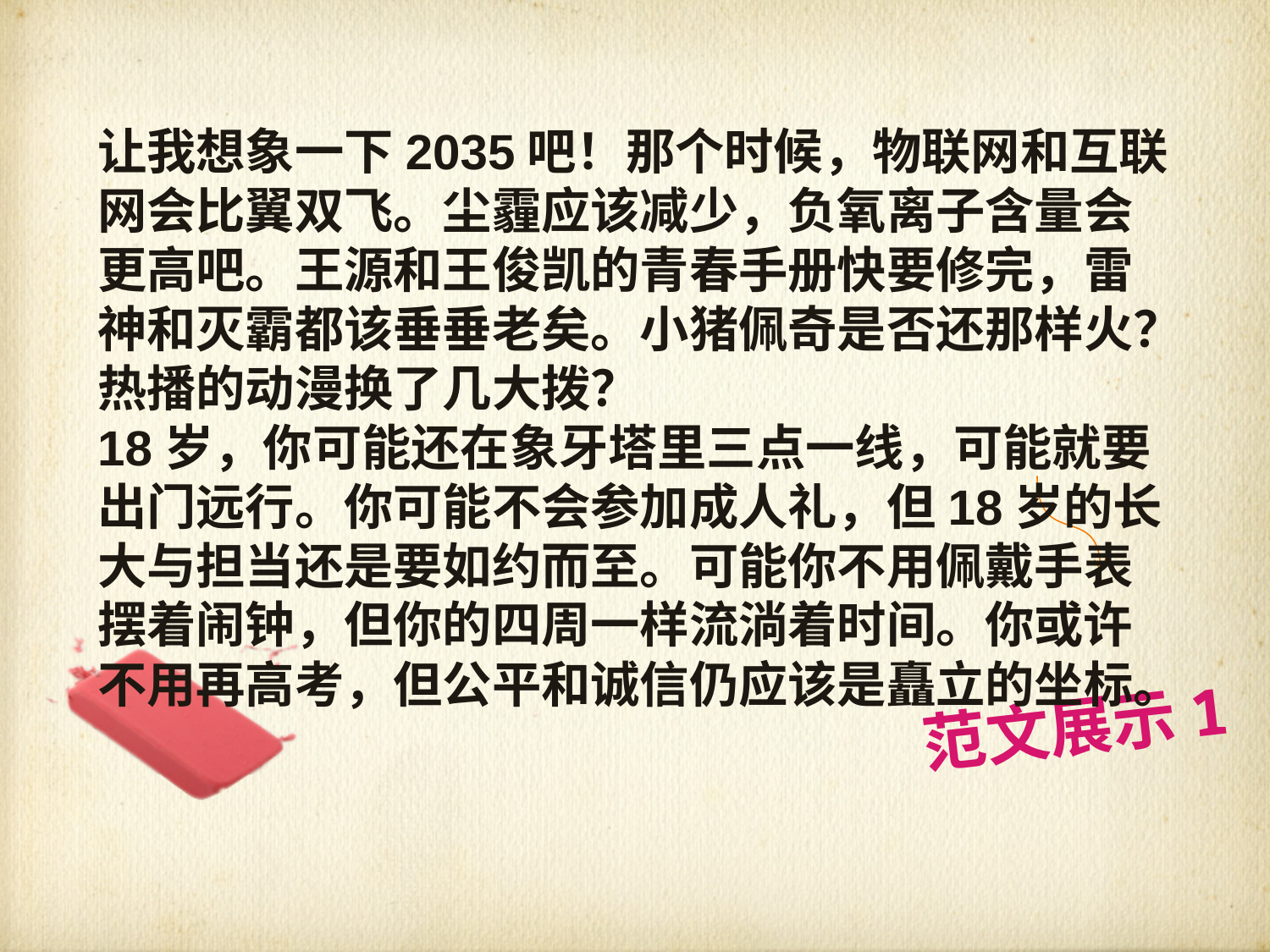

让我想象一下2035吧！那个时候，物联网和互联网会比翼双飞。尘霾应该减少，负氧离子含量会更高吧。王源和王俊凯的青春手册快要修完，雷神和灭霸都该垂垂老矣。小猪佩奇是否还那样火？热播的动漫换了几大拨？
18岁，你可能还在象牙塔里三点一线，可能就要出门远行。你可能不会参加成人礼，但18岁的长大与担当还是要如约而至。可能你不用佩戴手表摆着闹钟，但你的四周一样流淌着时间。你或许不用再高考，但公平和诚信仍应该是矗立的坐标。

范文展示1